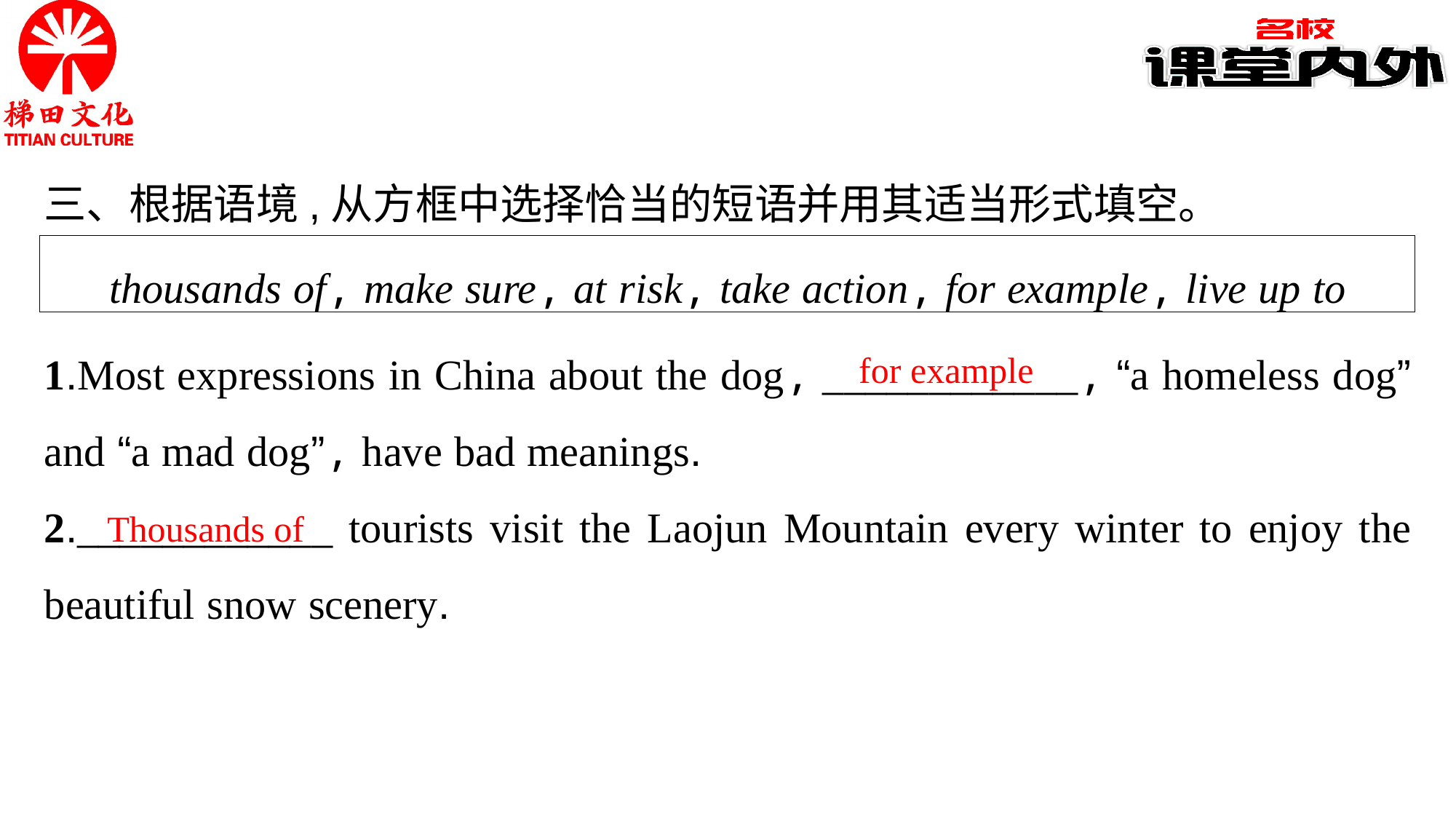

三、根据语境,从方框中选择恰当的短语并用其适当形式填空。
thousands of, make sure, at risk, take action, for example, live up to
for example
1.Most expressions in China about the dog, ____________, “a homeless dog” and “a mad dog”, have bad meanings.
2.____________ tourists visit the Laojun Mountain every winter to enjoy the beautiful snow scenery.
Thousands of